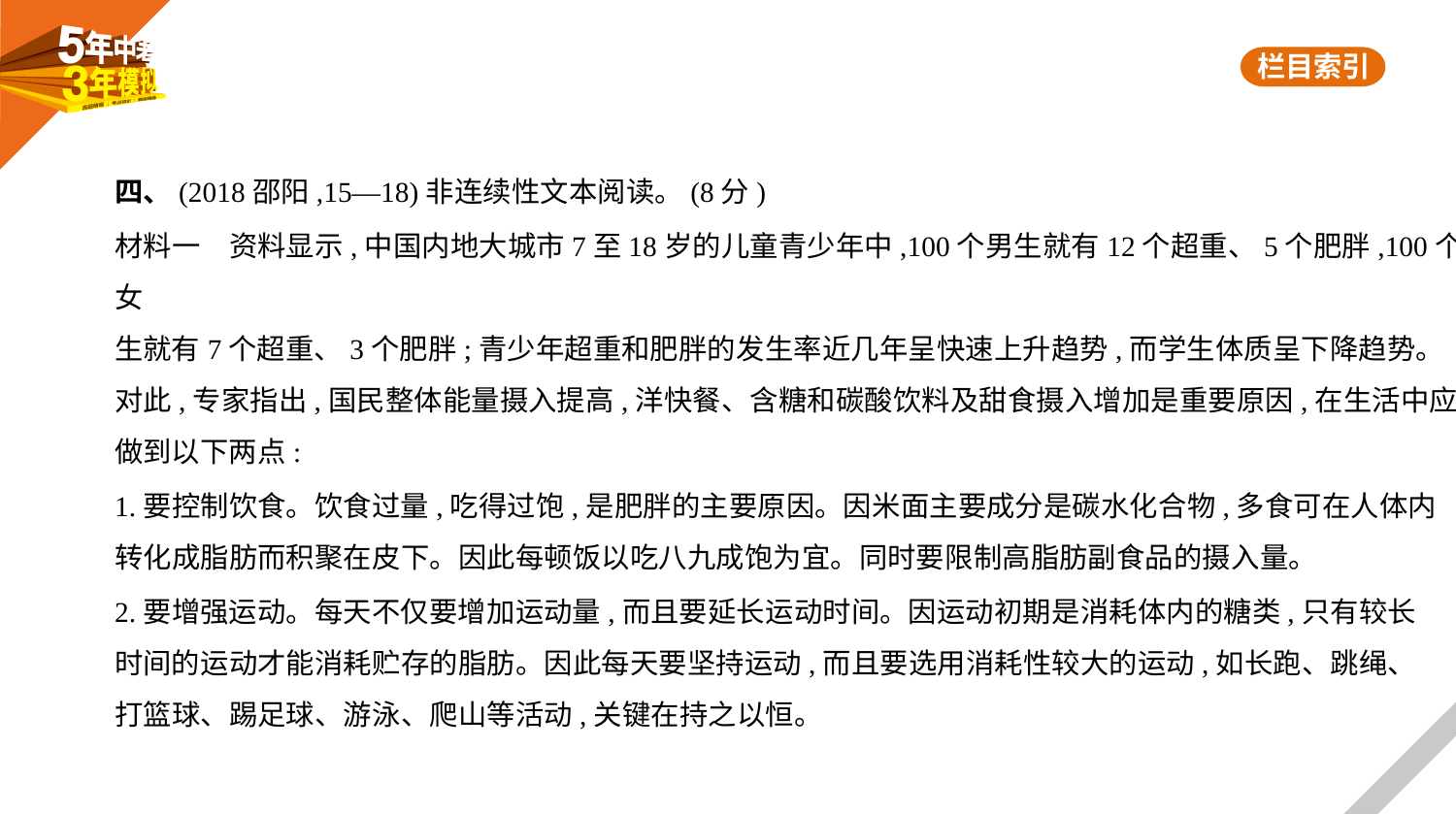

四、(2018邵阳,15—18)非连续性文本阅读。(8分)
材料一　资料显示,中国内地大城市7至18岁的儿童青少年中,100个男生就有12个超重、5个肥胖,100个女
生就有7个超重、3个肥胖;青少年超重和肥胖的发生率近几年呈快速上升趋势,而学生体质呈下降趋势。
对此,专家指出,国民整体能量摄入提高,洋快餐、含糖和碳酸饮料及甜食摄入增加是重要原因,在生活中应
做到以下两点:
1.要控制饮食。饮食过量,吃得过饱,是肥胖的主要原因。因米面主要成分是碳水化合物,多食可在人体内
转化成脂肪而积聚在皮下。因此每顿饭以吃八九成饱为宜。同时要限制高脂肪副食品的摄入量。
2.要增强运动。每天不仅要增加运动量,而且要延长运动时间。因运动初期是消耗体内的糖类,只有较长
时间的运动才能消耗贮存的脂肪。因此每天要坚持运动,而且要选用消耗性较大的运动,如长跑、跳绳、
打篮球、踢足球、游泳、爬山等活动,关键在持之以恒。